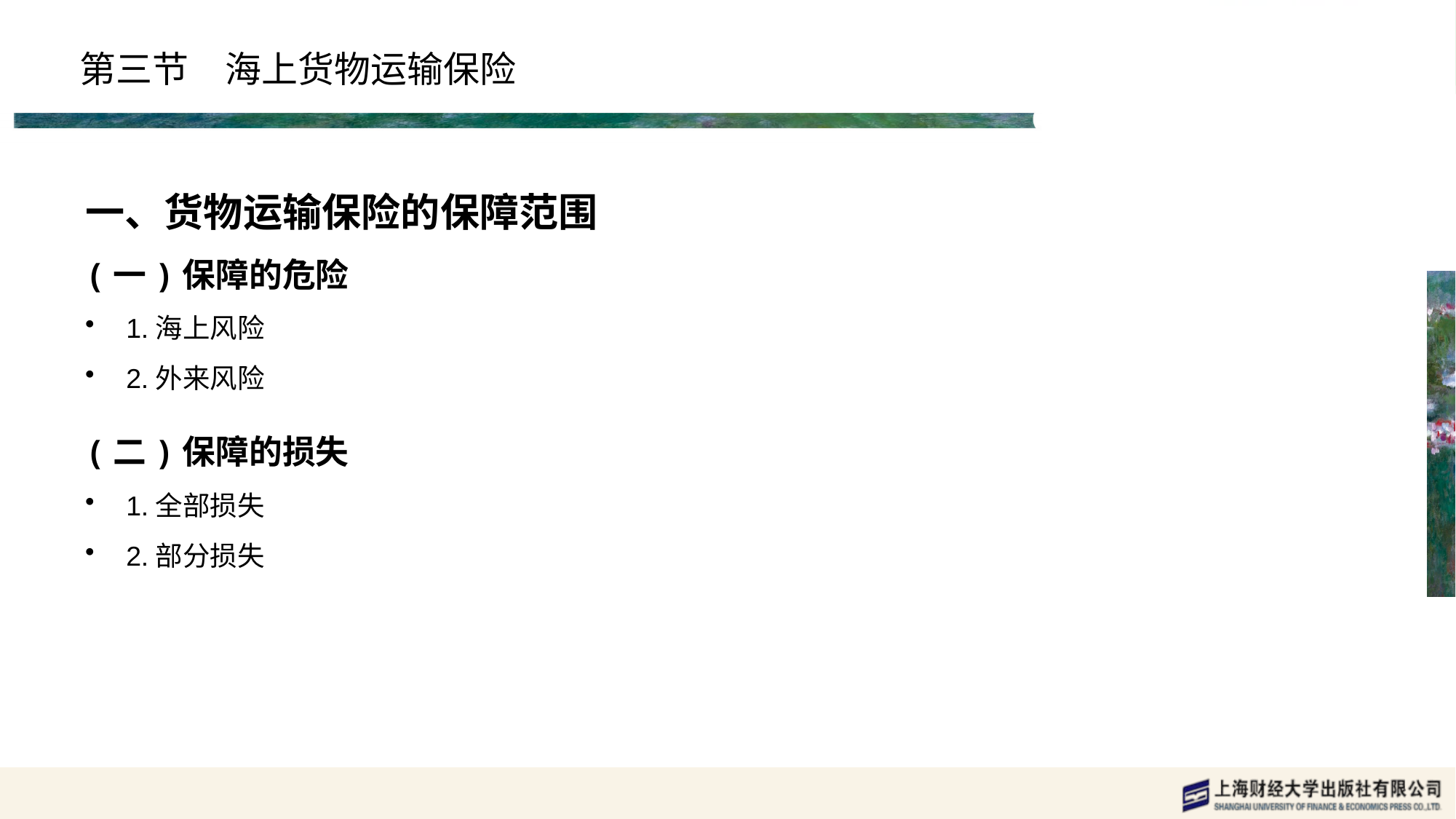

# 第三节　海上货物运输保险
一、货物运输保险的保障范围
(一)保障的危险
1.海上风险
2.外来风险
(二)保障的损失
1.全部损失
2.部分损失